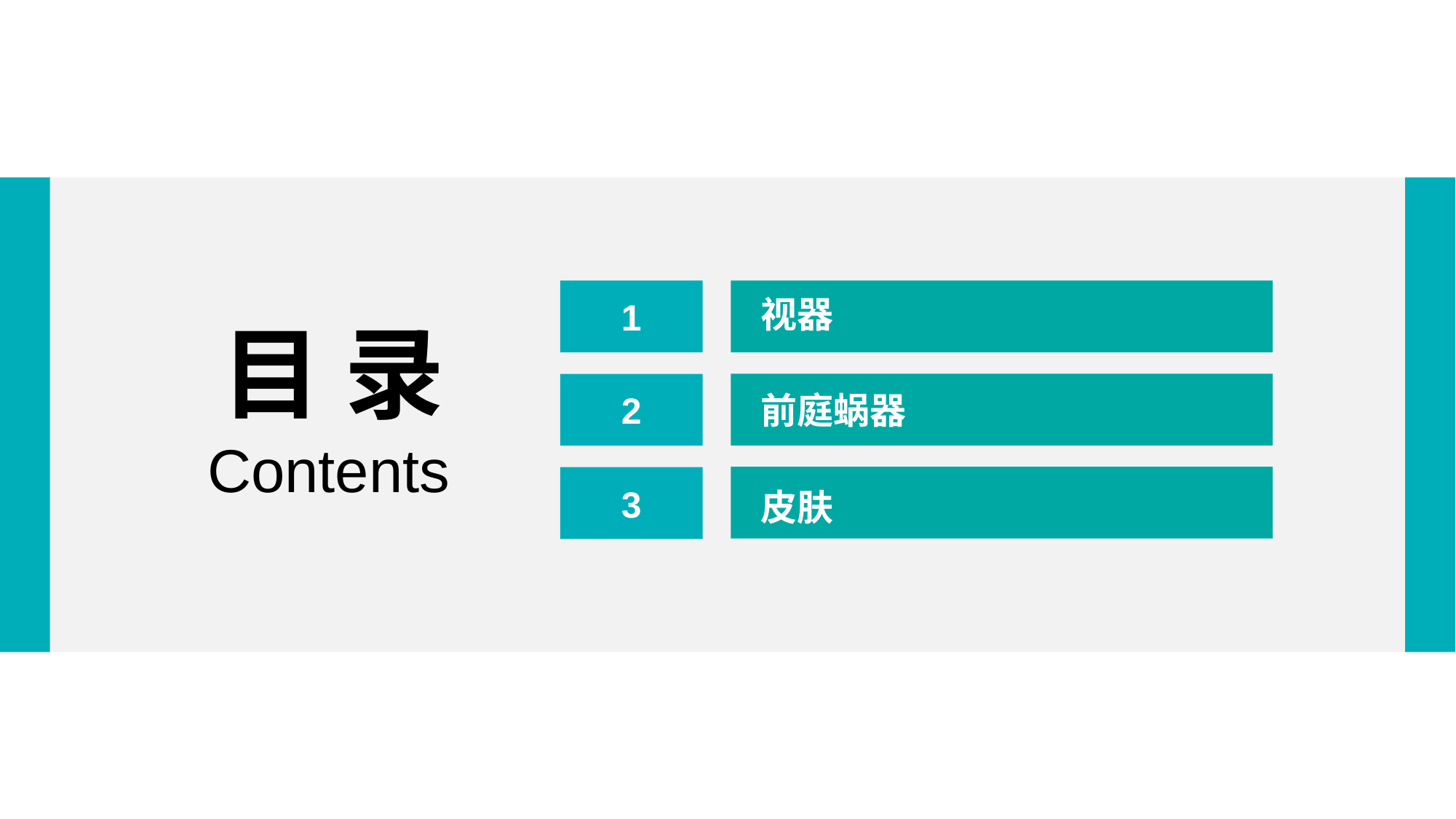

1

视器
目 录

2
前庭蜗器
Contents

3
皮肤